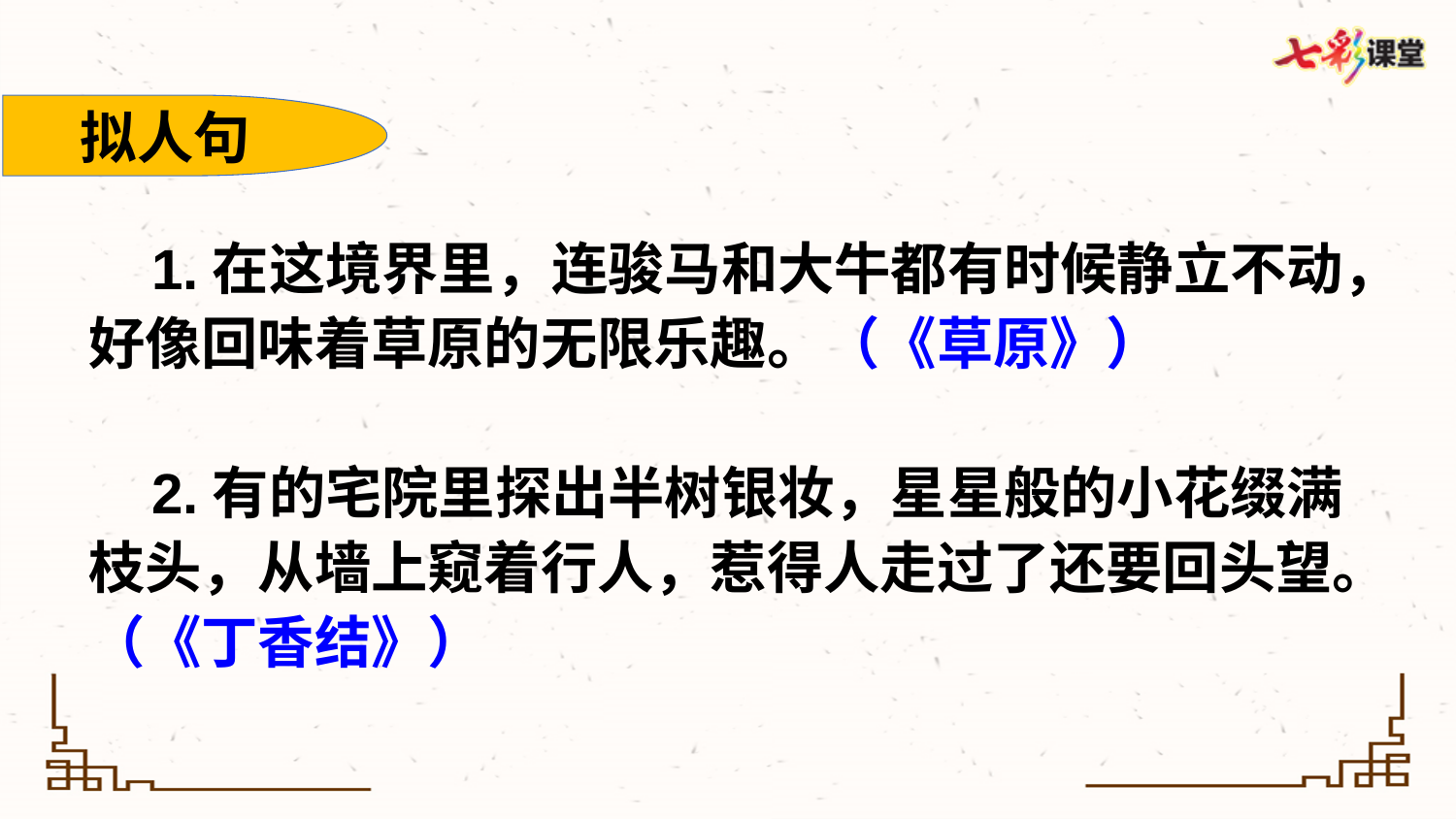

拟人句
    1.在这境界里，连骏马和大牛都有时候静立不动，好像回味着草原的无限乐趣。（《草原》）

    2.有的宅院里探出半树银妆，星星般的小花缀满枝头，从墙上窥着行人，惹得人走过了还要回头望。（《丁香结》）